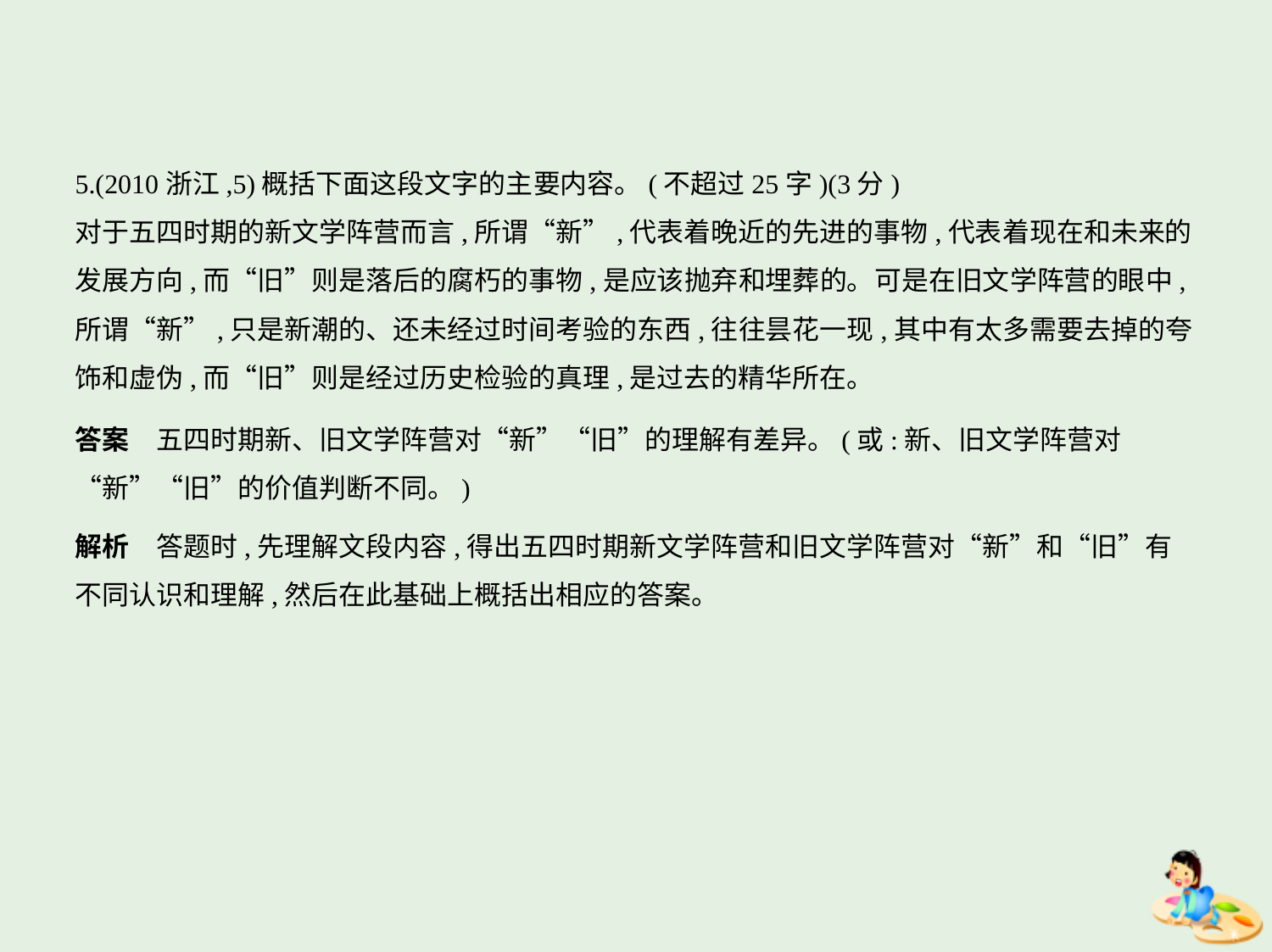

5.(2010浙江,5)概括下面这段文字的主要内容。(不超过25字)(3分)
对于五四时期的新文学阵营而言,所谓“新”,代表着晚近的先进的事物,代表着现在和未来的
发展方向,而“旧”则是落后的腐朽的事物,是应该抛弃和埋葬的。可是在旧文学阵营的眼中,
所谓“新”,只是新潮的、还未经过时间考验的东西,往往昙花一现,其中有太多需要去掉的夸
饰和虚伪,而“旧”则是经过历史检验的真理,是过去的精华所在。
答案　五四时期新、旧文学阵营对“新”“旧”的理解有差异。(或:新、旧文学阵营对
“新”“旧”的价值判断不同。)
解析　答题时,先理解文段内容,得出五四时期新文学阵营和旧文学阵营对“新”和“旧”有
不同认识和理解,然后在此基础上概括出相应的答案。